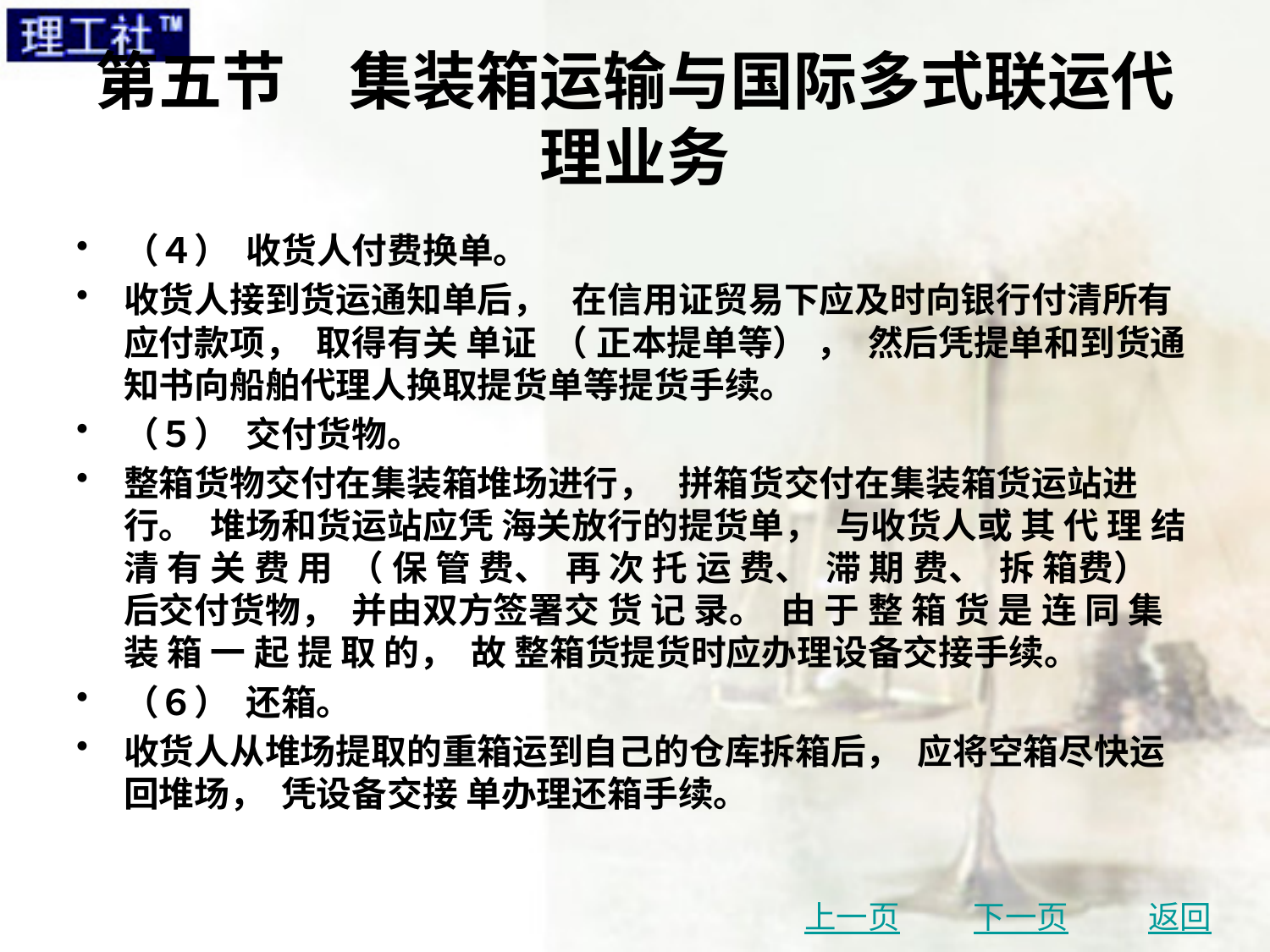

# 第五节　集装箱运输与国际多式联运代理业务
（４）  收货人付费换单。
收货人接到货运通知单后，   在信用证贸易下应及时向银行付清所有应付款项，  取得有关 单证  （ 正本提单等） ，  然后凭提单和到货通知书向船舶代理人换取提货单等提货手续。
（５）  交付货物。
整箱货物交付在集装箱堆场进行，   拼箱货交付在集装箱货运站进行。  堆场和货运站应凭 海关放行的提货单，  与收货人或 其 代 理 结 清 有 关 费 用  （ 保 管 费、  再 次 托 运 费、  滞 期 费、  拆 箱费）  后交付货物，  并由双方签署交 货 记 录。  由 于 整 箱 货 是 连 同 集 装 箱 一 起 提 取 的，  故 整箱货提货时应办理设备交接手续。
（６）  还箱。
收货人从堆场提取的重箱运到自己的仓库拆箱后，  应将空箱尽快运回堆场，  凭设备交接 单办理还箱手续。

上一页
下一页
返回